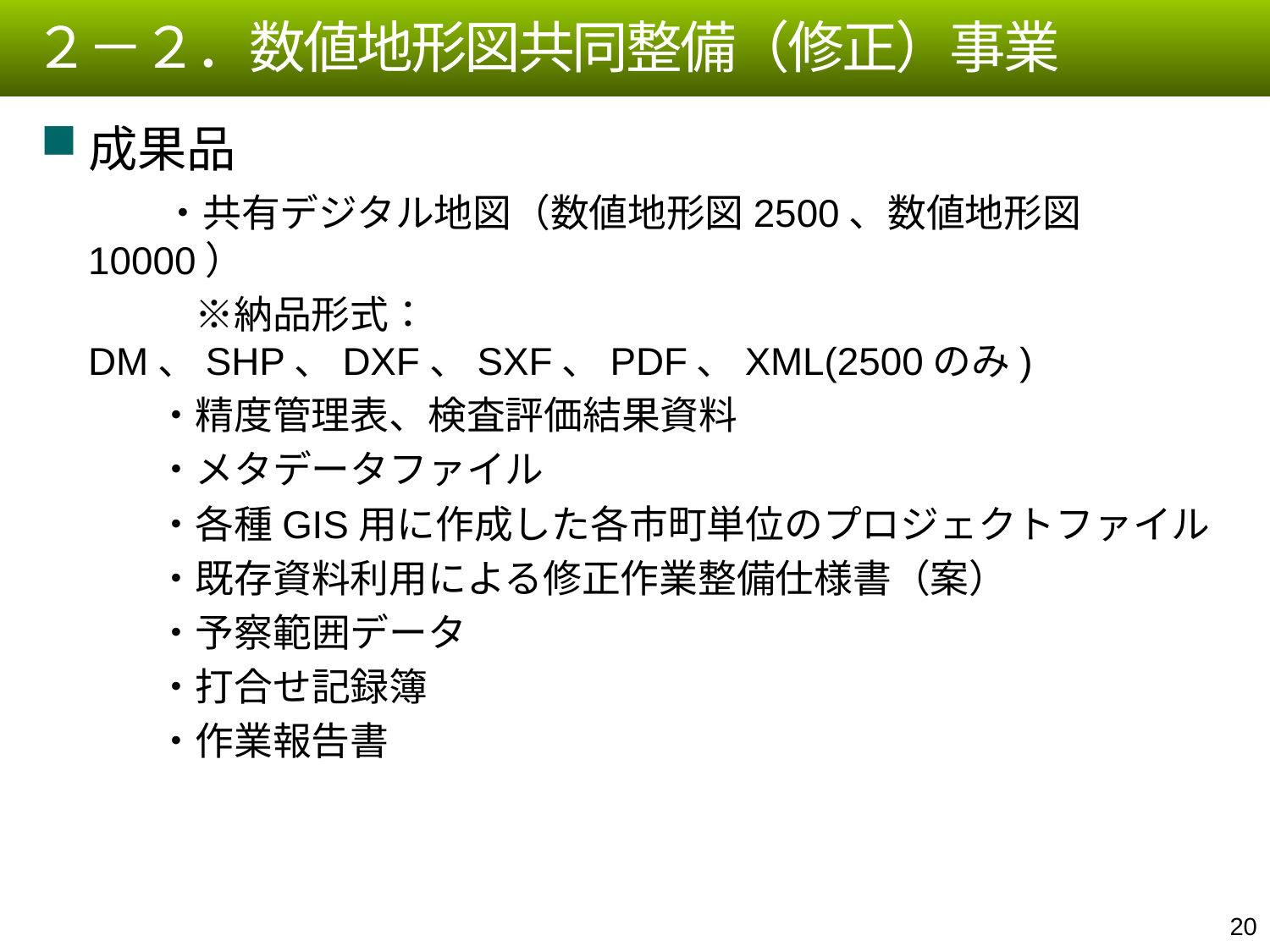

２－２．数値地形図共同整備（修正）事業
成果品
　　　・共有デジタル地図（数値地形図2500、数値地形図10000）
　　　　※納品形式：DM、SHP、DXF、SXF、PDF、XML(2500のみ)
　　　・精度管理表、検査評価結果資料
　　　・メタデータファイル
　　　・各種GIS用に作成した各市町単位のプロジェクトファイル
　　　・既存資料利用による修正作業整備仕様書（案）
　　　・予察範囲データ
　　　・打合せ記録簿
　　　・作業報告書
20